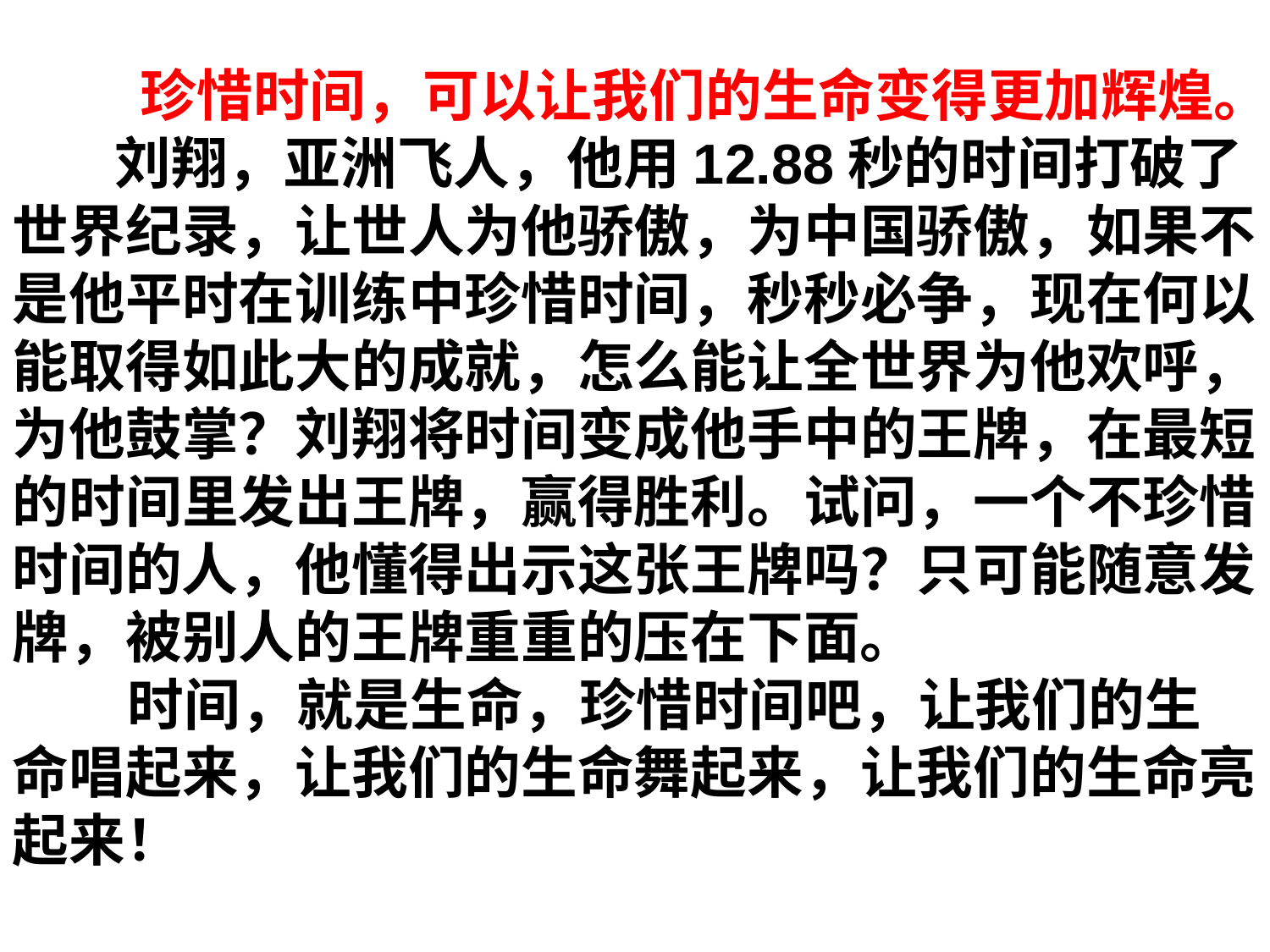

珍惜时间，可以让我们的生命变得更加辉煌。
    刘翔，亚洲飞人，他用12.88秒的时间打破了世界纪录，让世人为他骄傲，为中国骄傲，如果不是他平时在训练中珍惜时间，秒秒必争，现在何以能取得如此大的成就，怎么能让全世界为他欢呼，为他鼓掌？刘翔将时间变成他手中的王牌，在最短的时间里发出王牌，赢得胜利。试问，一个不珍惜时间的人，他懂得出示这张王牌吗？只可能随意发牌，被别人的王牌重重的压在下面。
     时间，就是生命，珍惜时间吧，让我们的生命唱起来，让我们的生命舞起来，让我们的生命亮起来！